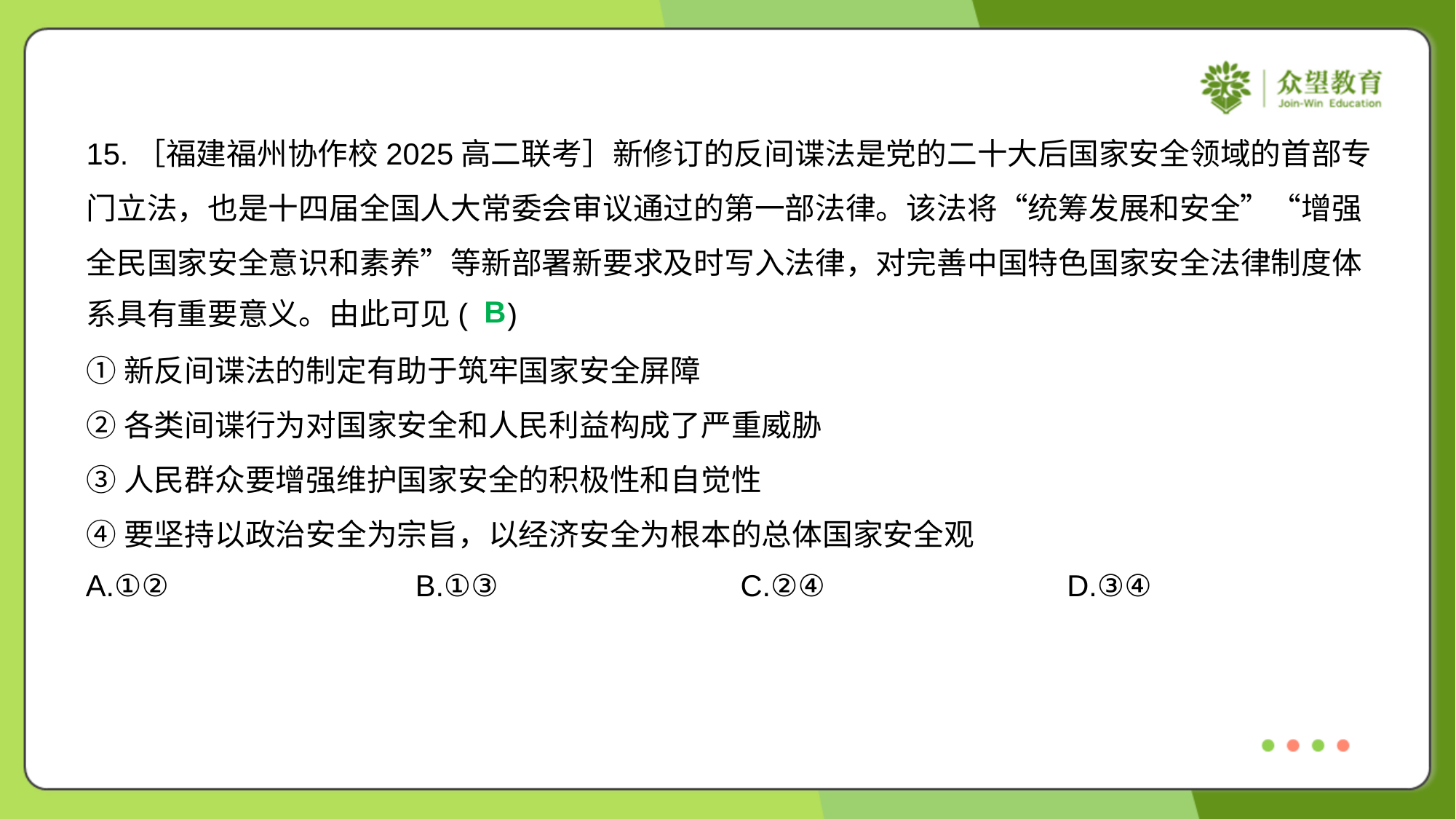

15.［福建福州协作校2025高二联考］新修订的反间谍法是党的二十大后国家安全领域的首部专
门立法，也是十四届全国人大常委会审议通过的第一部法律。该法将“统筹发展和安全”“增强
全民国家安全意识和素养”等新部署新要求及时写入法律，对完善中国特色国家安全法律制度体
系具有重要意义。由此可见(     )
B
①新反间谍法的制定有助于筑牢国家安全屏障
②各类间谍行为对国家安全和人民利益构成了严重威胁
③人民群众要增强维护国家安全的积极性和自觉性
④要坚持以政治安全为宗旨，以经济安全为根本的总体国家安全观
A.①②	B.①③	C.②④	D.③④